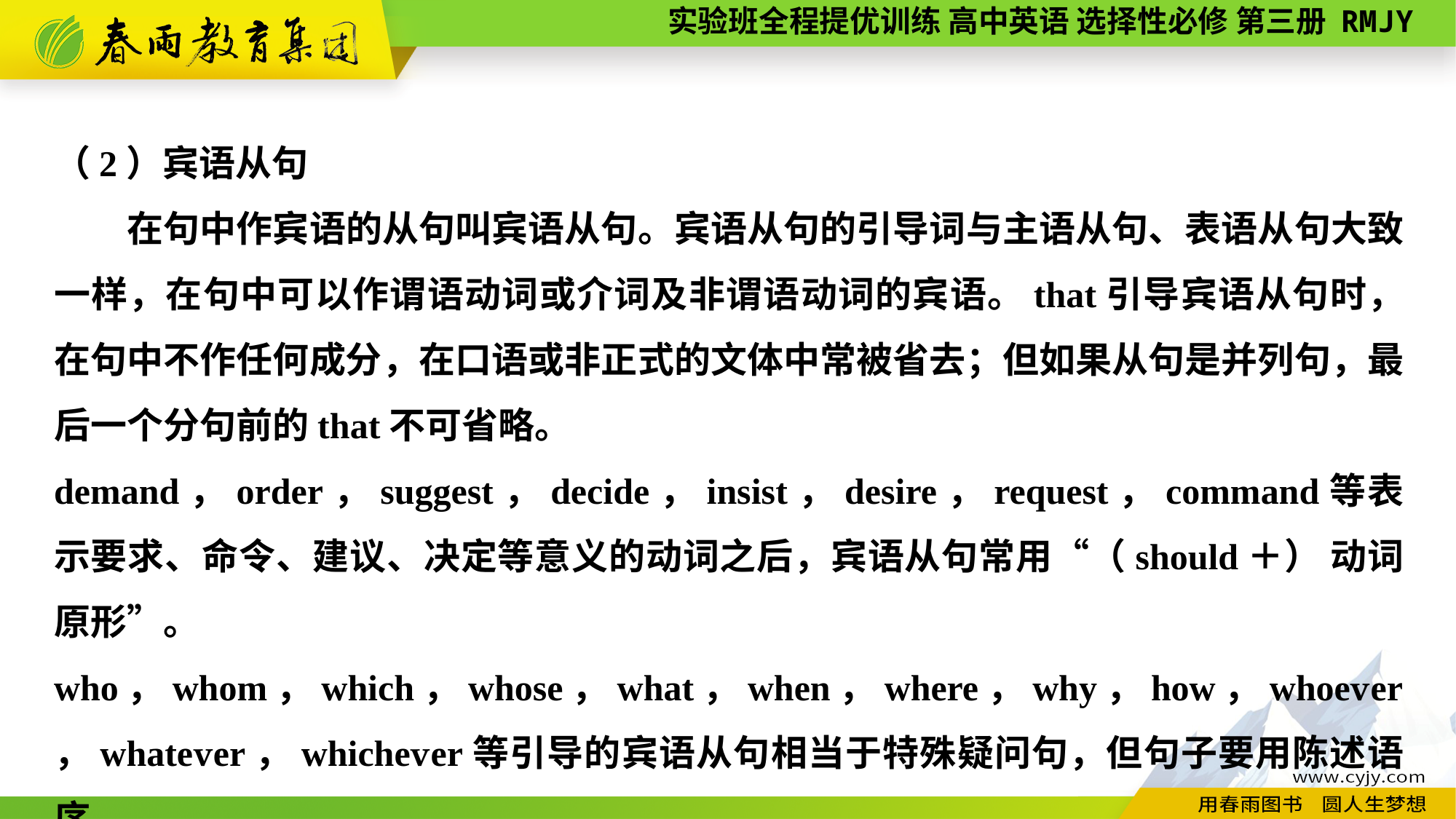

（2）宾语从句
　　在句中作宾语的从句叫宾语从句。宾语从句的引导词与主语从句、表语从句大致一样，在句中可以作谓语动词或介词及非谓语动词的宾语。that引导宾语从句时，在句中不作任何成分，在口语或非正式的文体中常被省去；但如果从句是并列句，最后一个分句前的that不可省略。
demand，order，suggest，decide，insist，desire，request，command等表示要求、命令、建议、决定等意义的动词之后，宾语从句常用“（should＋） 动词原形”。
who，whom，which，whose，what，when，where，why，how，whoever，whatever，whichever等引导的宾语从句相当于特殊疑问句，但句子要用陈述语序。